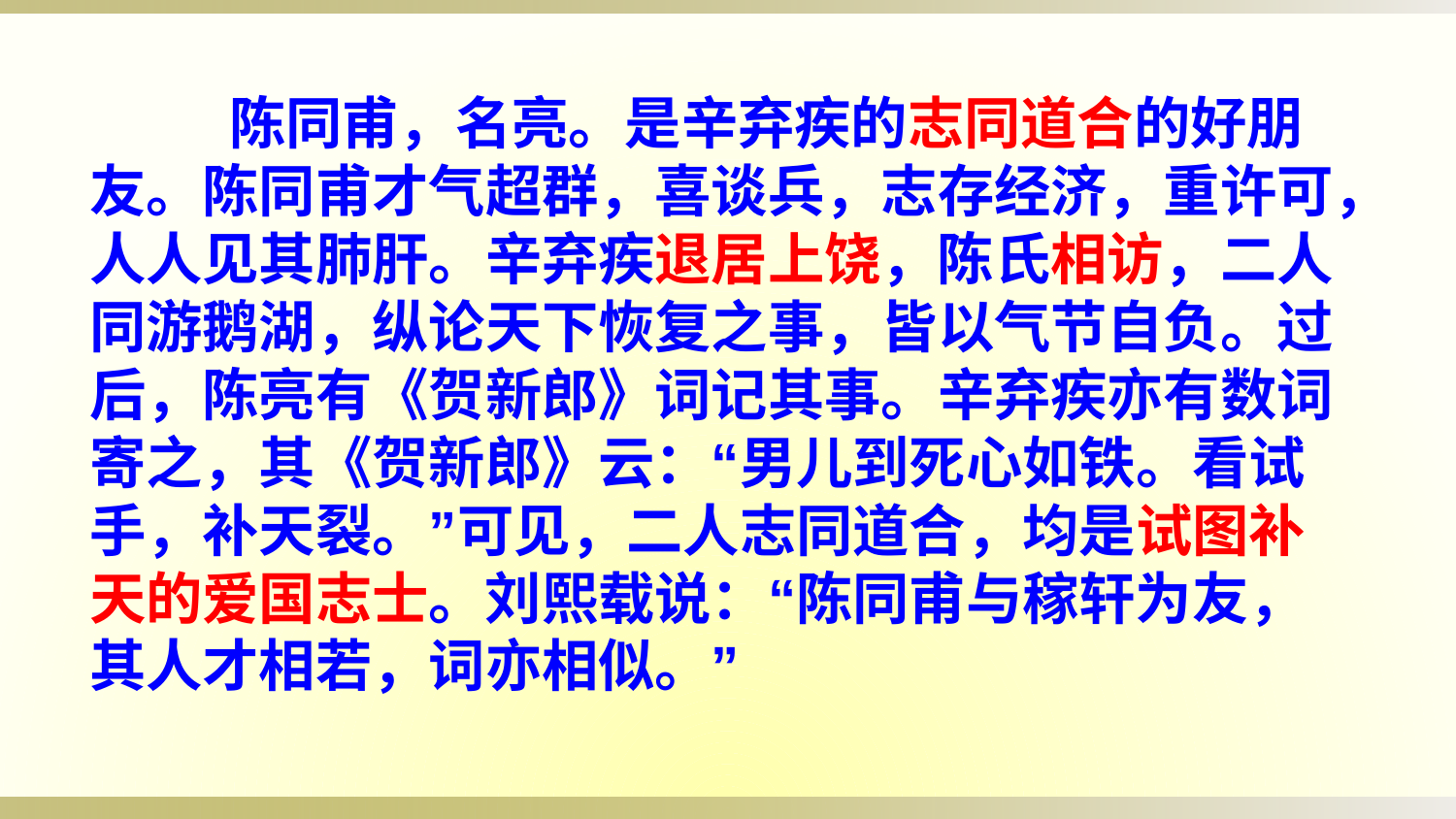

陈同甫，名亮。是辛弃疾的志同道合的好朋友。陈同甫才气超群，喜谈兵，志存经济，重许可，人人见其肺肝。辛弃疾退居上饶，陈氏相访，二人同游鹅湖，纵论天下恢复之事，皆以气节自负。过后，陈亮有《贺新郎》词记其事。辛弃疾亦有数词寄之，其《贺新郎》云：“男儿到死心如铁。看试手，补天裂。”可见，二人志同道合，均是试图补天的爱国志士。刘熙载说：“陈同甫与稼轩为友，其人才相若，词亦相似。”